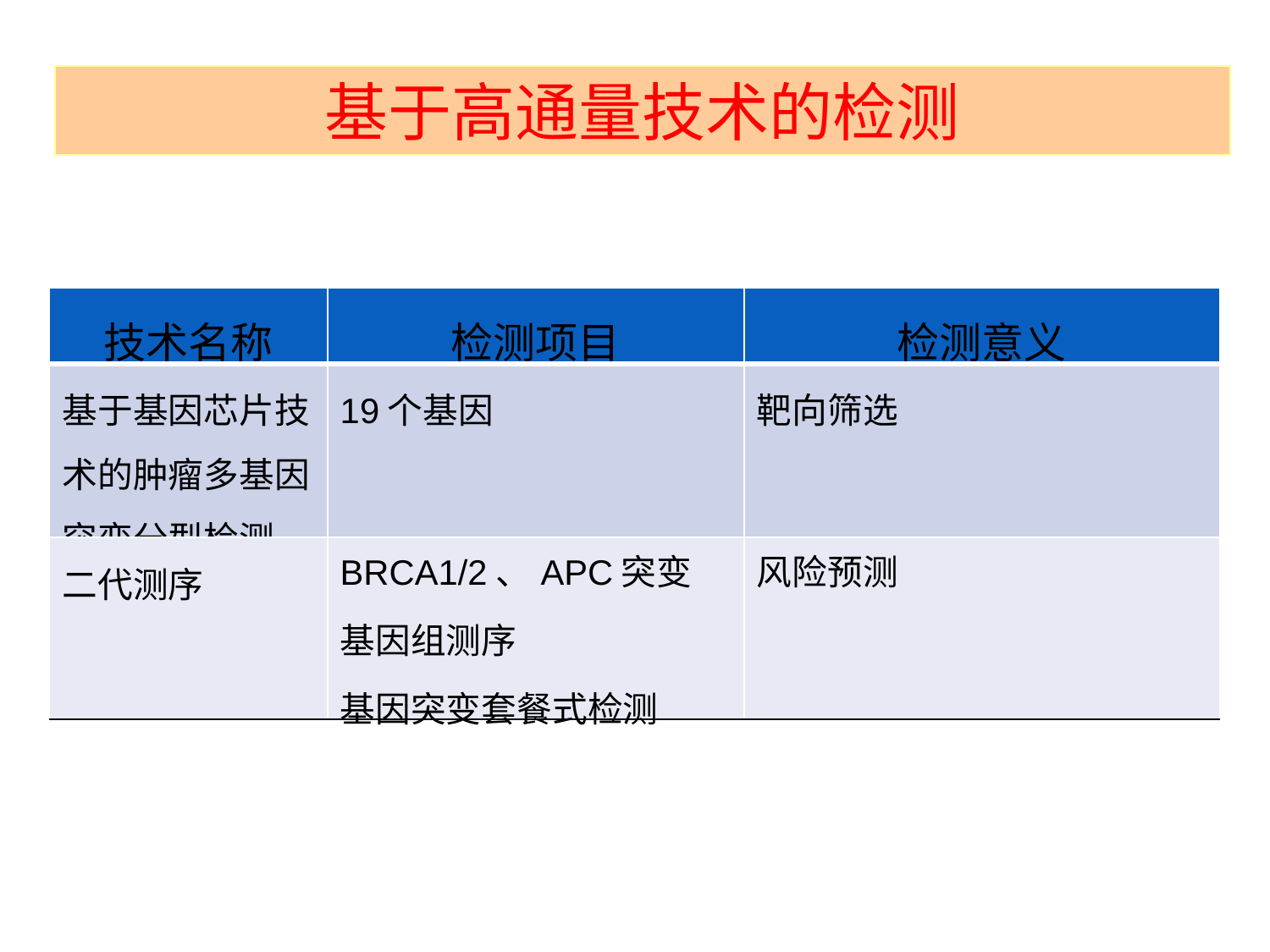

基于高通量技术的检测

| 技术名称 | 检测项目 | 检测意义 |
| --- | --- | --- |
| 基于基因芯片技术的肿瘤多基因突变分型检测 | 19个基因 | 靶向筛选 |
| 二代测序 | BRCA1/2、APC突变 基因组测序 基因突变套餐式检测 | 风险预测 |